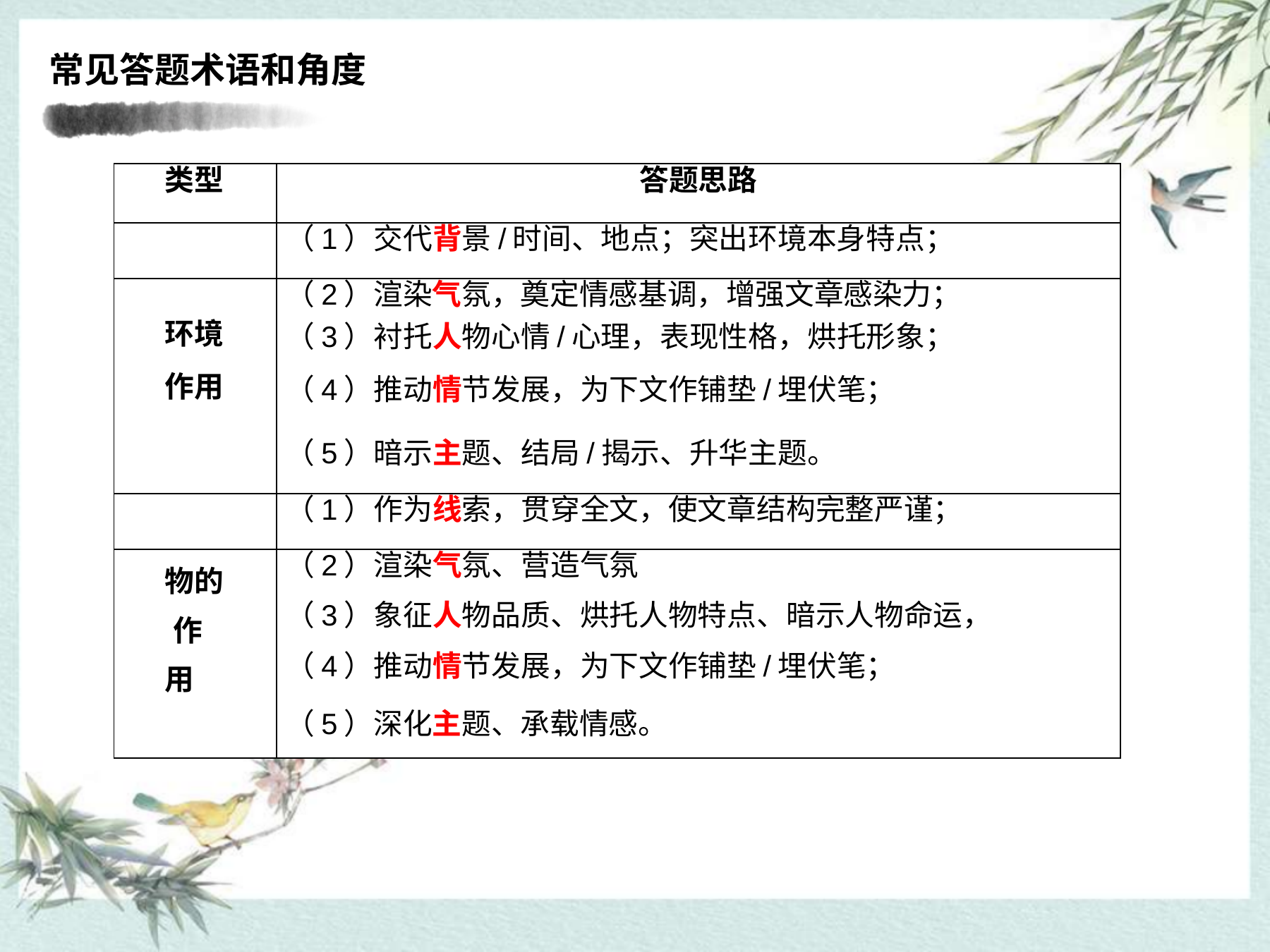

# 常见答题术语和角度

| 类型 | 答题思路 |
| --- | --- |
|  | （1）交代背景/时间、地点；突出环境本身特点； |
|  | （2）渲染气氛，奠定情感基调，增强文章感染力； |
| 环境 | （3）衬托人物心情/心理，表现性格，烘托形象； |
| 作用 | （4）推动情节发展，为下文作铺垫/埋伏笔； |
|  | （5）暗示主题、结局/揭示、升华主题。 |
|  | （1）作为线索，贯穿全文，使文章结构完整严谨； |
| 物的 作用 | （2）渲染气氛、营造气氛 （3）象征人物品质、烘托人物特点、暗示人物命运， （4）推动情节发展，为下文作铺垫/埋伏笔； |
|  | （5）深化主题、承载情感。 |